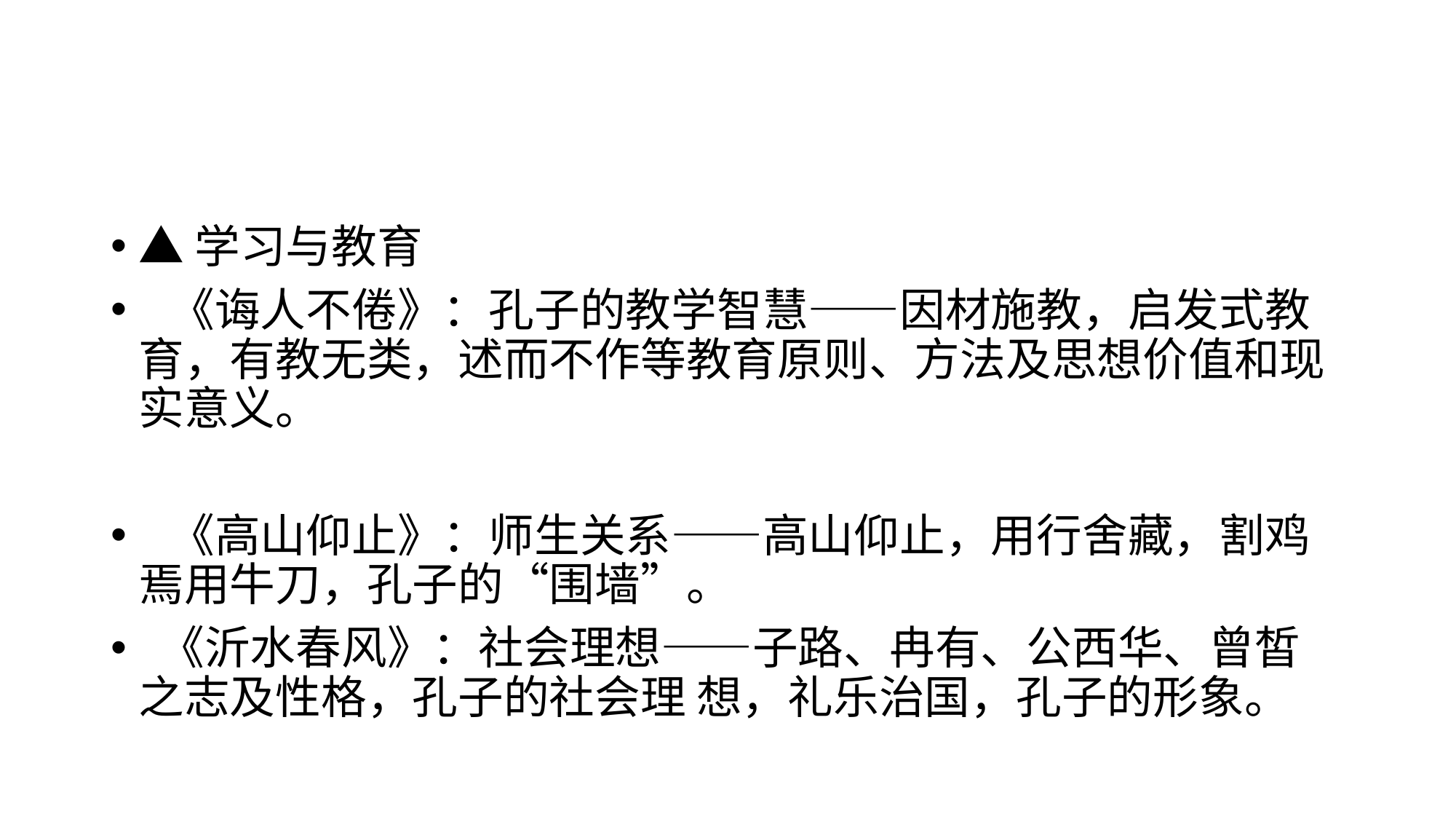

#
▲学习与教育
  《诲人不倦》：孔子的教学智慧——因材施教，启发式教育，有教无类，述而不作等教育原则、方法及思想价值和现实意义。

  《高山仰止》：师生关系——高山仰止，用行舍藏，割鸡焉用牛刀，孔子的“围墙”。
 《沂水春风》：社会理想——子路、冉有、公西华、曾皙之志及性格，孔子的社会理 想，礼乐治国，孔子的形象。